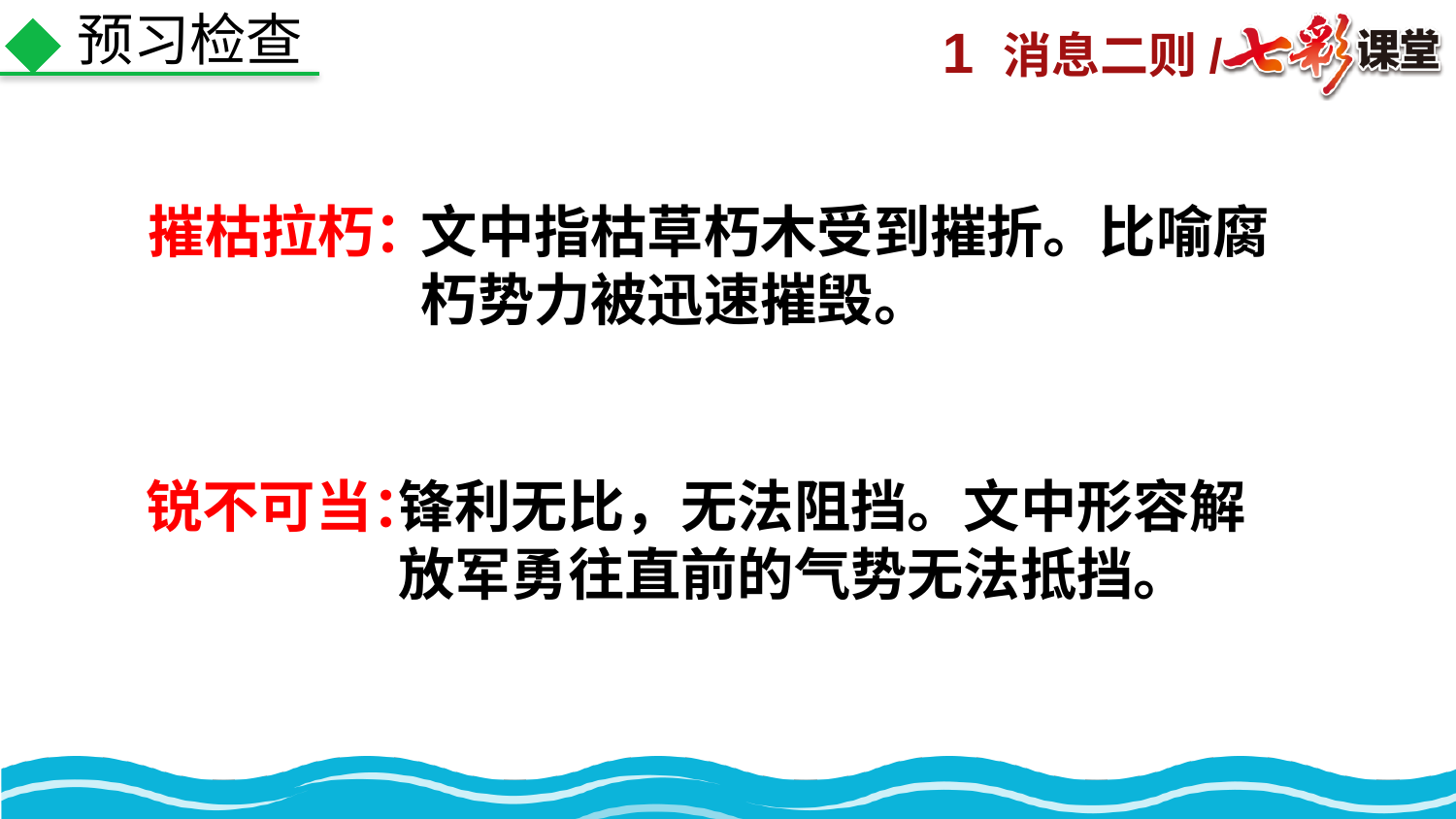

预习检查

摧枯拉朽：
文中指枯草朽木受到摧折。比喻腐朽势力被迅速摧毁。
锐不可当：
锋利无比，无法阻挡。文中形容解放军勇往直前的气势无法抵挡。